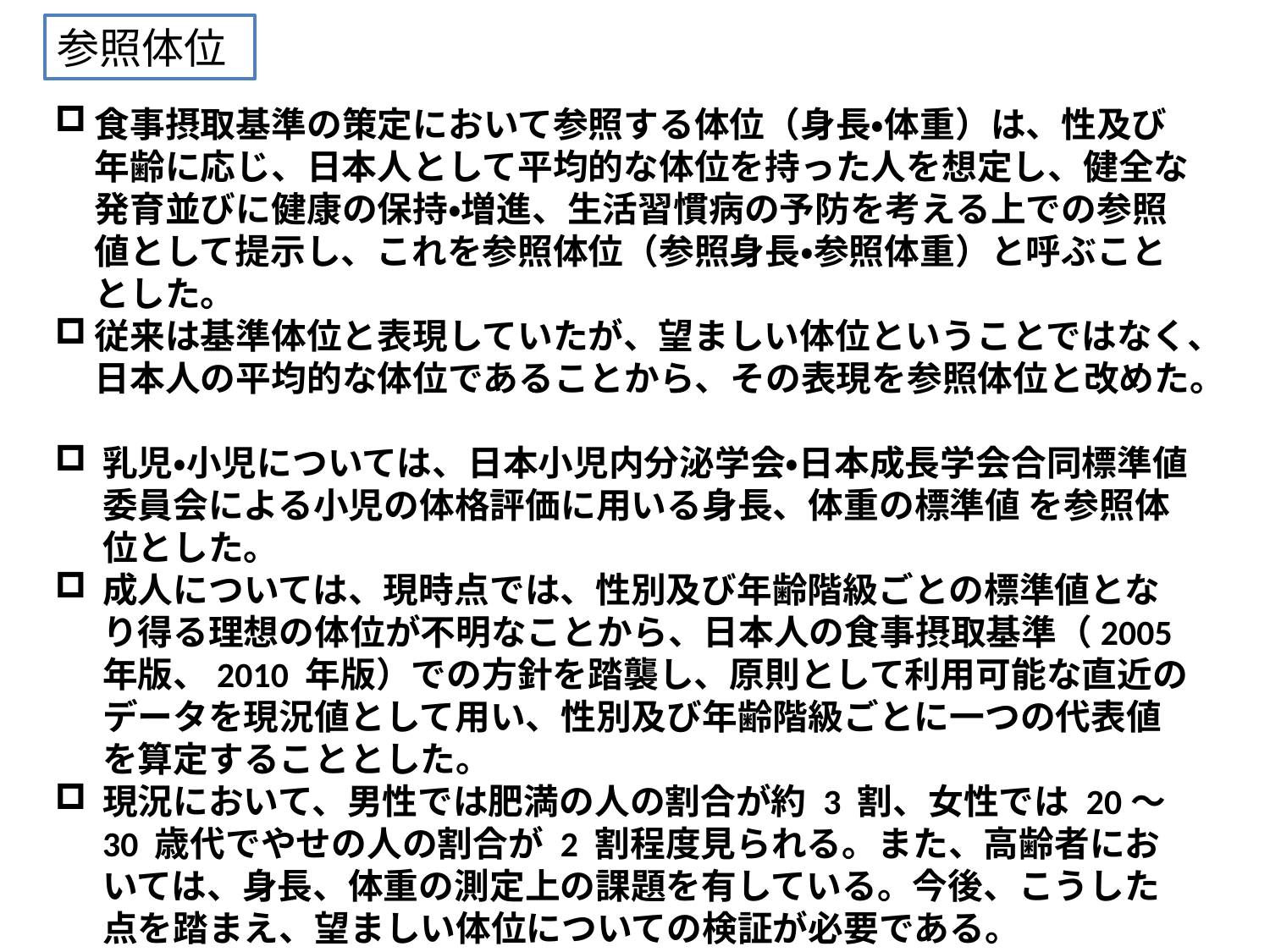

参照体位
食事摂取基準の策定において参照する体位（身長・体重）は、性及び年齢に応じ、日本人として平均的な体位を持った人を想定し、健全な発育並びに健康の保持・増進、生活習慣病の予防を考える上での参照値として提示し、これを参照体位（参照身長・参照体重）と呼ぶこととした。
従来は基準体位と表現していたが、望ましい体位ということではなく、日本人の平均的な体位であることから、その表現を参照体位と改めた。

乳児・小児については、日本小児内分泌学会・日本成長学会合同標準値委員会による小児の体格評価に用いる身長、体重の標準値 を参照体位とした。
成人については、現時点では、性別及び年齢階級ごとの標準値となり得る理想の体位が不明なことから、日本人の食事摂取基準（2005 年版、2010 年版）での方針を踏襲し、原則として利用可能な直近のデータを現況値として用い、性別及び年齢階級ごとに一つの代表値を算定することとした。
現況において、男性では肥満の人の割合が約 3 割、女性では 20～30 歳代でやせの人の割合が 2 割程度見られる。また、高齢者においては、身長、体重の測定上の課題を有している。今後、こうした点を踏まえ、望ましい体位についての検証が必要である。